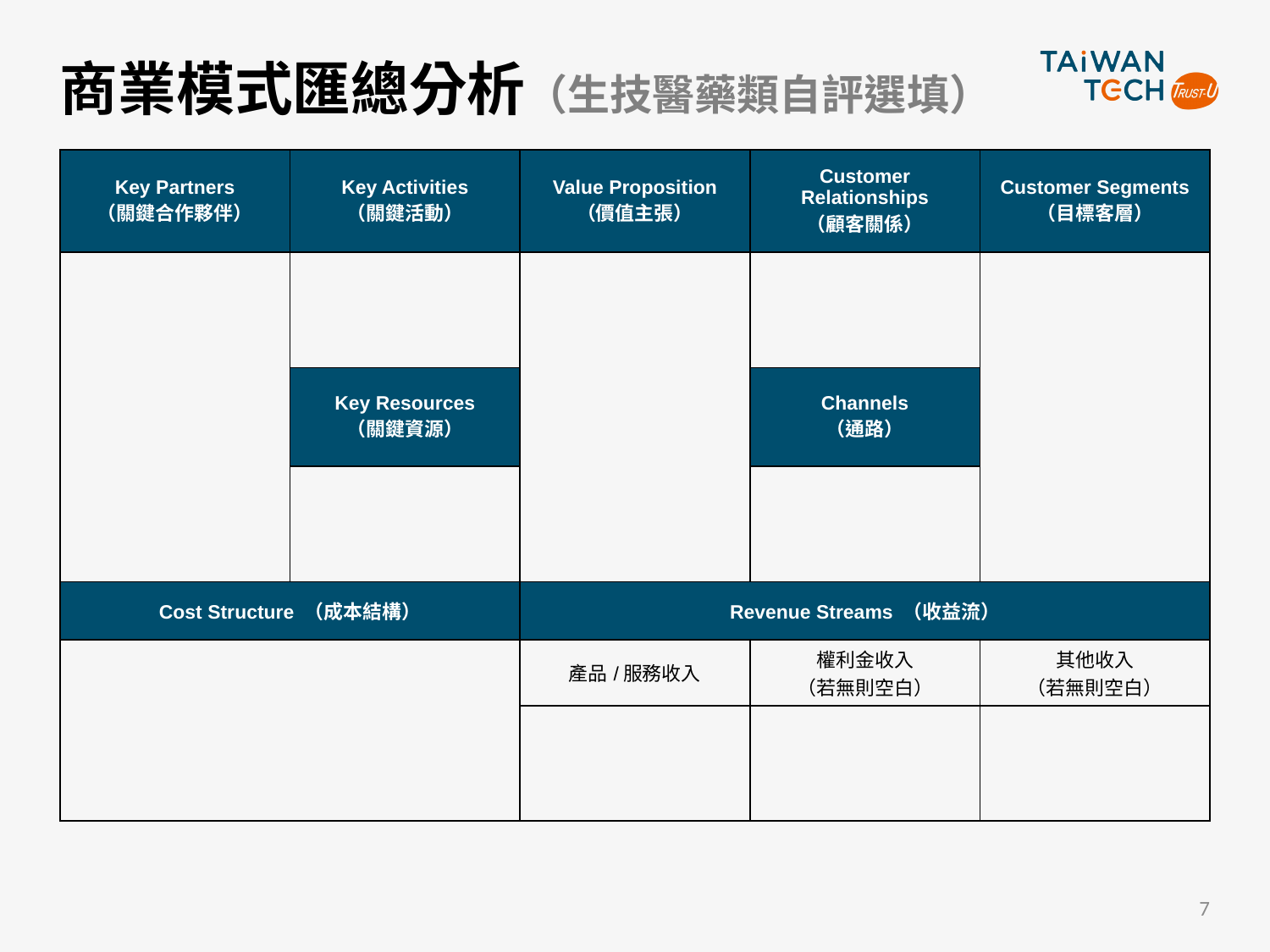

# 商業模式匯總分析（生技醫藥類自評選填）
| Key Partners （關鍵合作夥伴） | Key Activities （關鍵活動） | Value Proposition （價值主張） | Customer Relationships （顧客關係） | Customer Segments （目標客層） |
| --- | --- | --- | --- | --- |
|  |  |  |  |  |
|  | Key Resources （關鍵資源） |  | Channels （通路） |  |
|  |  |  |  |  |
| Cost Structure （成本結構） |  | Revenue Streams （收益流） |  |  |
|  |  | 產品/服務收入 | 權利金收入 （若無則空白） | 其他收入 （若無則空白） |
|  |  |  |  |  |
7